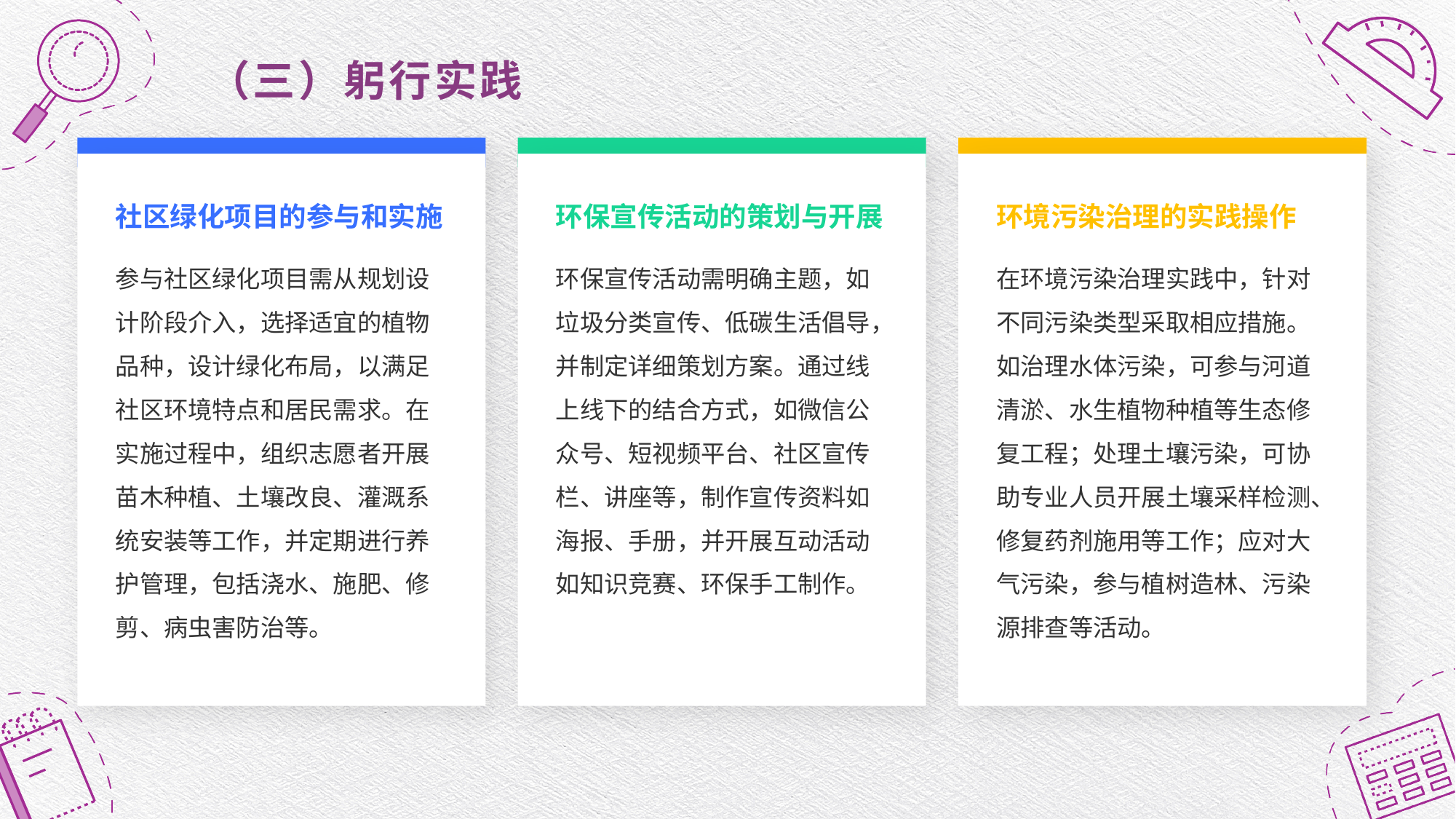

# （三）躬行实践

社区绿化项目的参与和实施
环保宣传活动的策划与开展
环境污染治理的实践操作
参与社区绿化项目需从规划设计阶段介入，选择适宜的植物品种，设计绿化布局，以满足社区环境特点和居民需求。在实施过程中，组织志愿者开展苗木种植、土壤改良、灌溉系统安装等工作，并定期进行养护管理，包括浇水、施肥、修剪、病虫害防治等。
环保宣传活动需明确主题，如垃圾分类宣传、低碳生活倡导，并制定详细策划方案。通过线上线下的结合方式，如微信公众号、短视频平台、社区宣传栏、讲座等，制作宣传资料如海报、手册，并开展互动活动如知识竞赛、环保手工制作。
在环境污染治理实践中，针对不同污染类型采取相应措施。如治理水体污染，可参与河道清淤、水生植物种植等生态修复工程；处理土壤污染，可协助专业人员开展土壤采样检测、修复药剂施用等工作；应对大气污染，参与植树造林、污染源排查等活动。